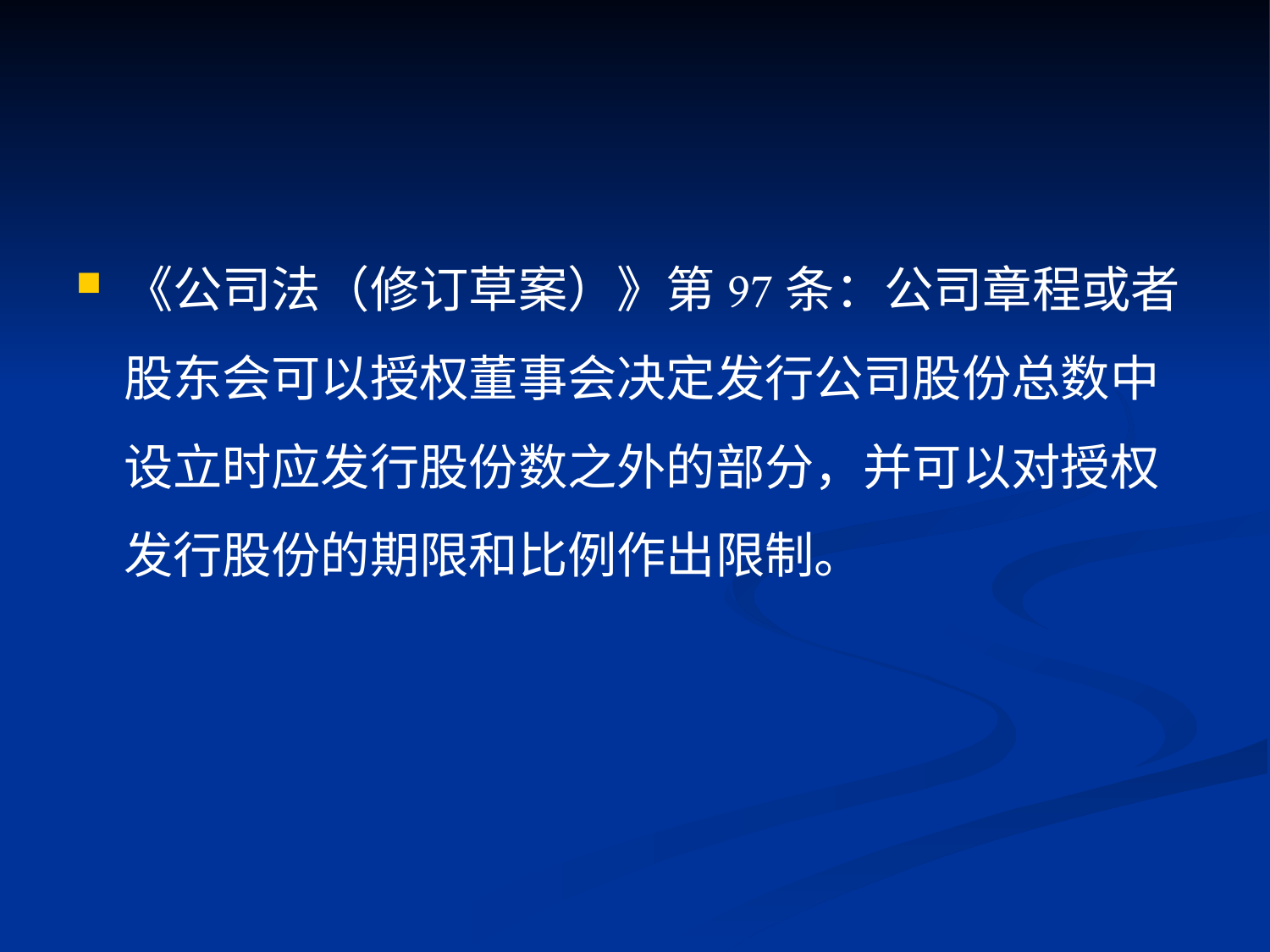

#
《公司法（修订草案）》第97条：公司章程或者股东会可以授权董事会决定发行公司股份总数中设立时应发行股份数之外的部分，并可以对授权发行股份的期限和比例作出限制。